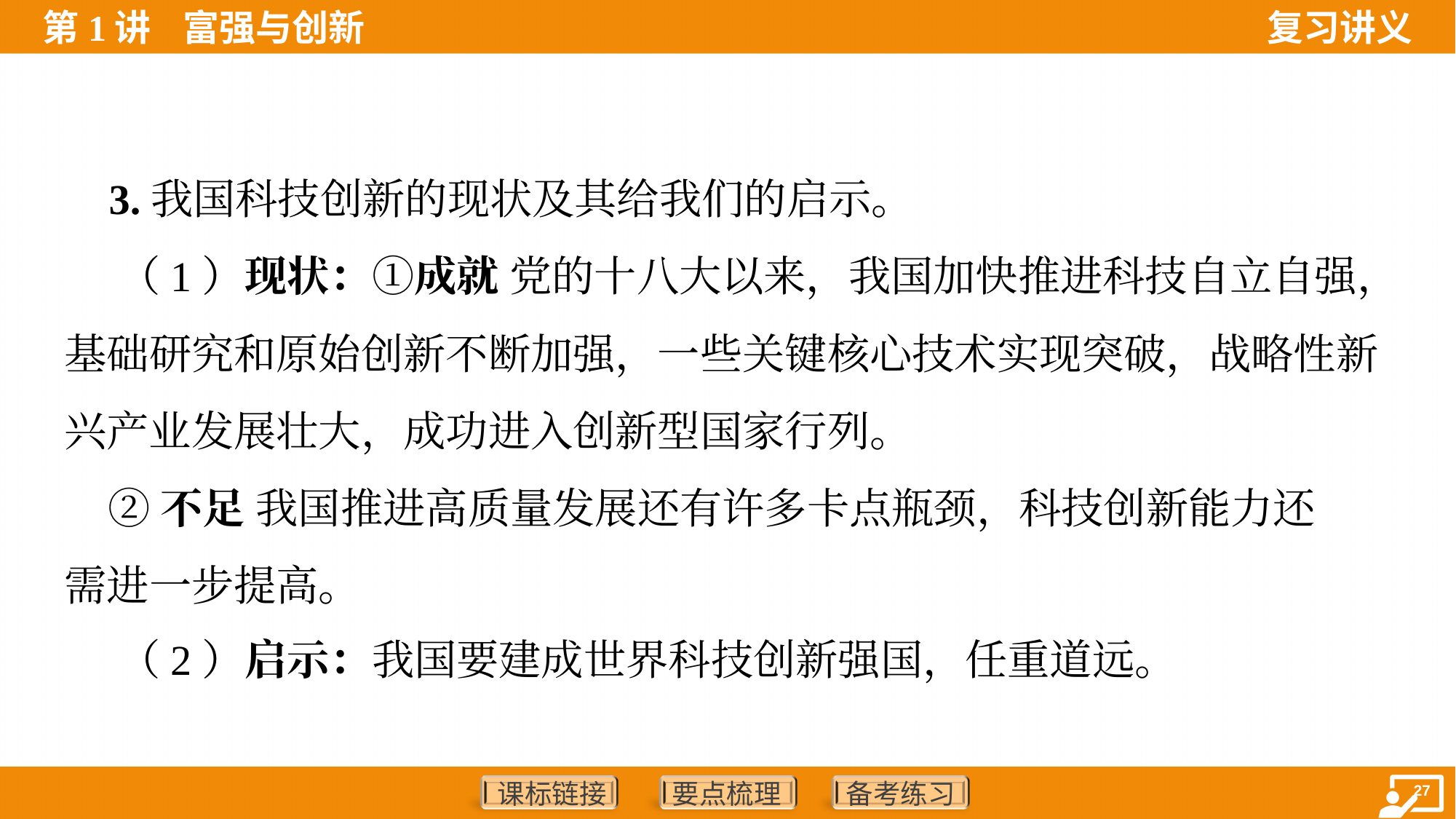

3.我国科技创新的现状及其给我们的启示。
    （1）现状：①成就 党的十八大以来，我国加快推进科技自立自强，
基础研究和原始创新不断加强，一些关键核心技术实现突破，战略性新
兴产业发展壮大，成功进入创新型国家行列。
    ②不足 我国推进高质量发展还有许多卡点瓶颈，科技创新能力还
需进一步提高。
    （2）启示：我国要建成世界科技创新强国，任重道远。